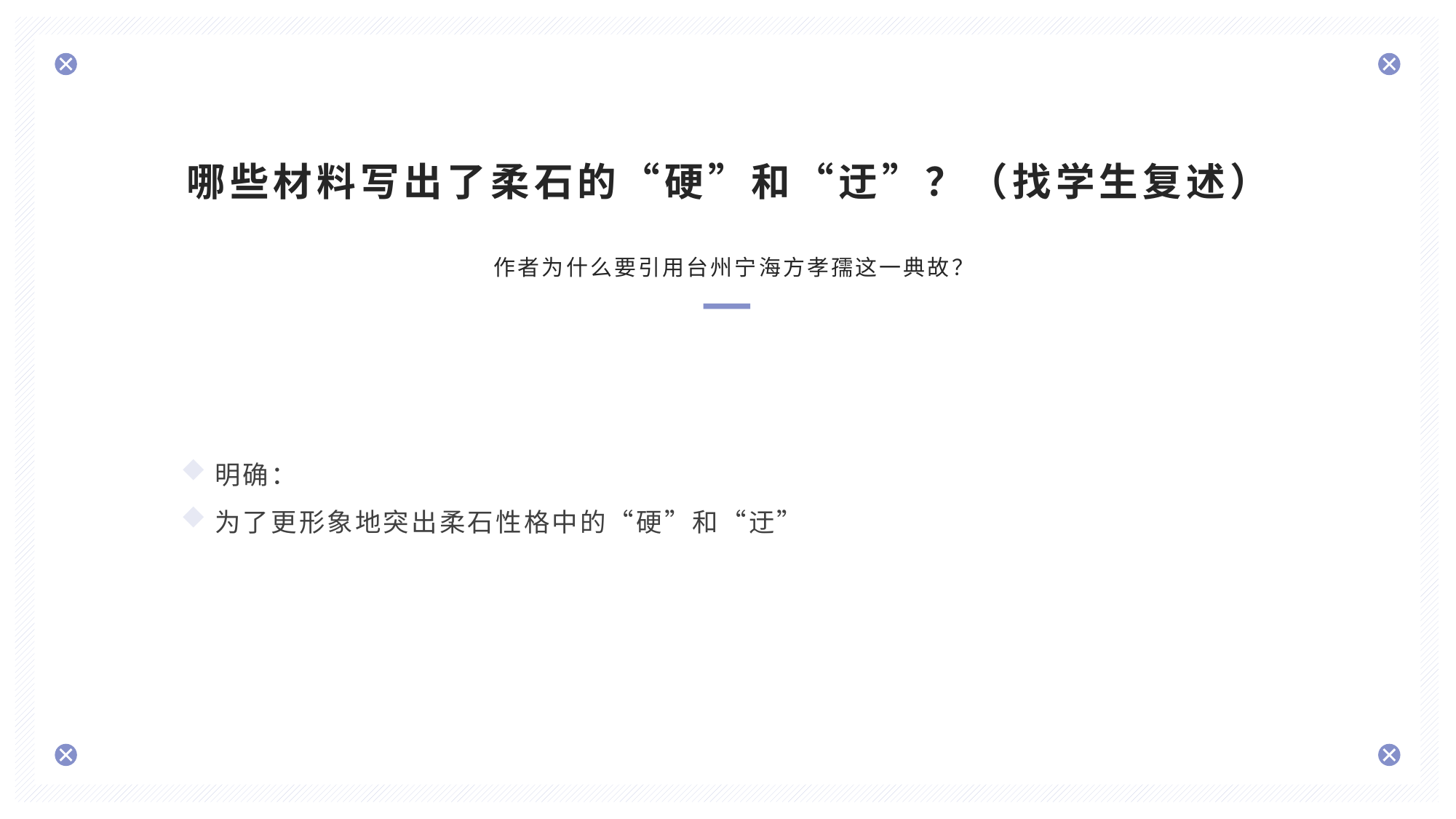

哪些材料写出了柔石的“硬”和“迂”？（找学生复述）
 作者为什么要引用台州宁海方孝孺这一典故？

明确：
为了更形象地突出柔石性格中的“硬”和“迂”